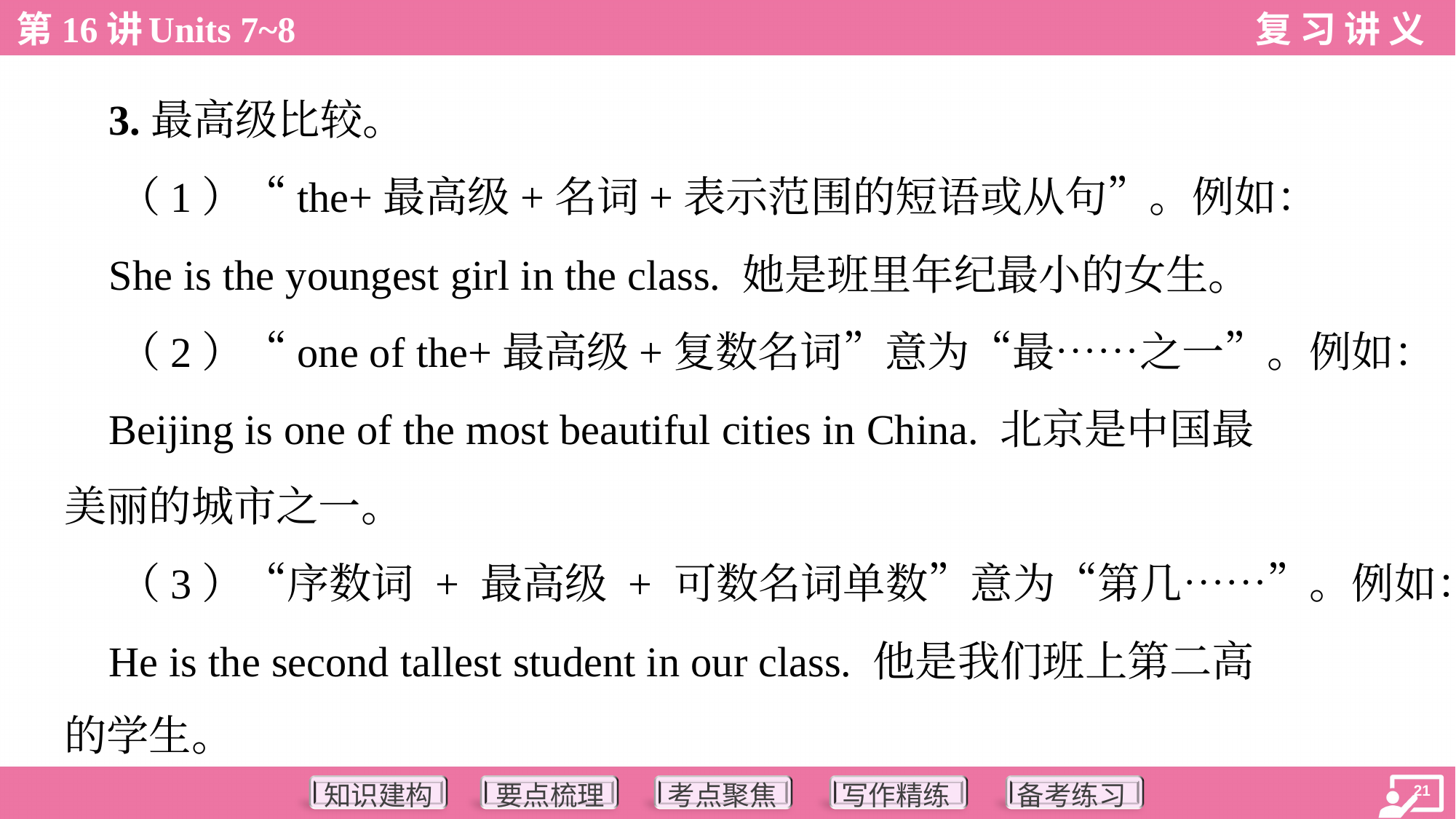

3.最高级比较。
    （1）“the+最高级+名词+表示范围的短语或从句”。例如：
    She is the youngest girl in the class. 她是班里年纪最小的女生。
    （2）“one of the+最高级+复数名词”意为“最……之一”。例如：
    Beijing is one of the most beautiful cities in China. 北京是中国最
美丽的城市之一。
    （3）“序数词 + 最高级 + 可数名词单数”意为“第几……”。例如：
    He is the second tallest student in our class. 他是我们班上第二高
的学生。